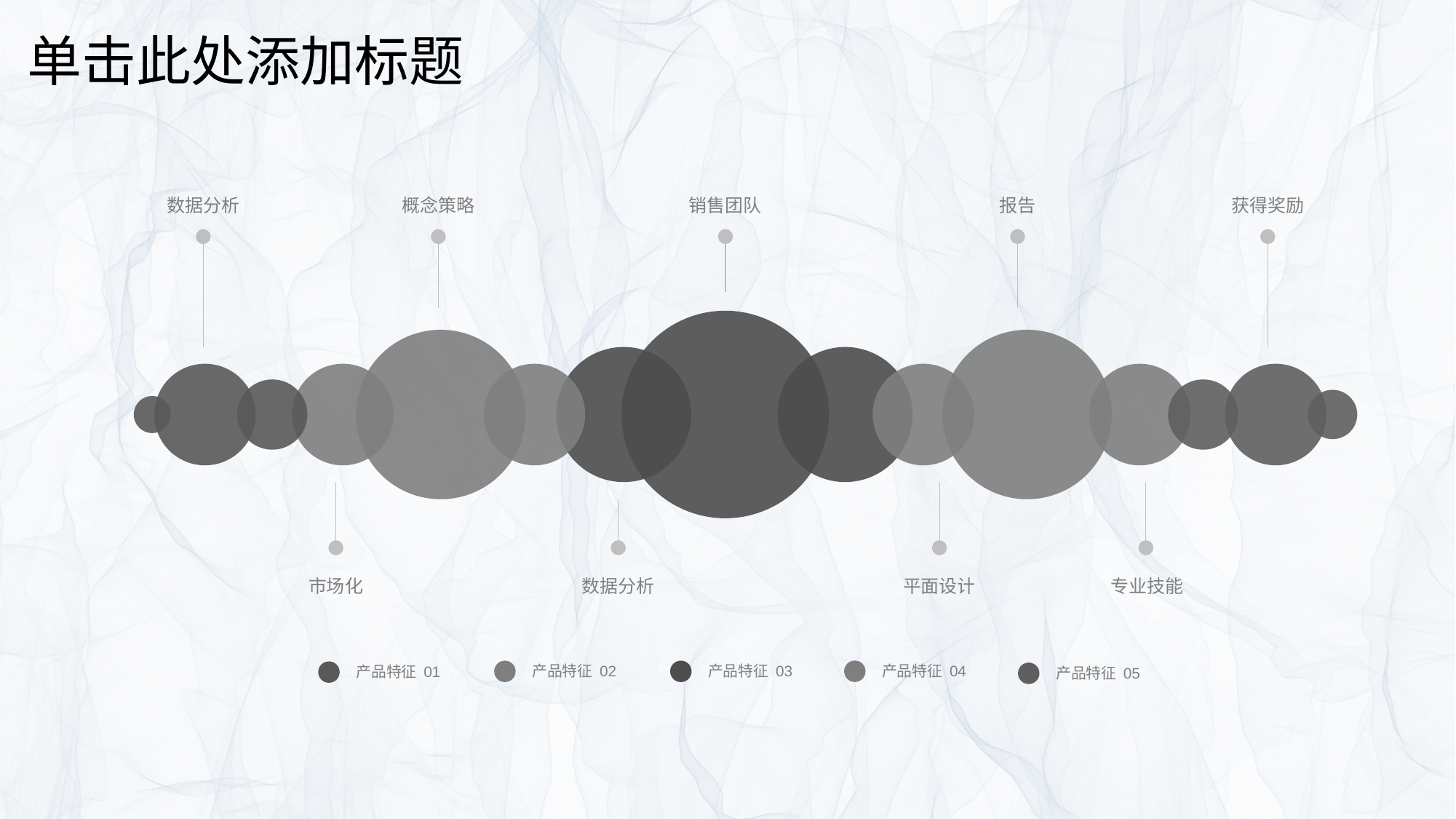

# 单击此处添加标题
数据分析
概念策略
销售团队
报告
获得奖励

市场化
数据分析
平面设计
专业技能

产品特征 04
产品特征 02
产品特征 03
产品特征 01
产品特征 05